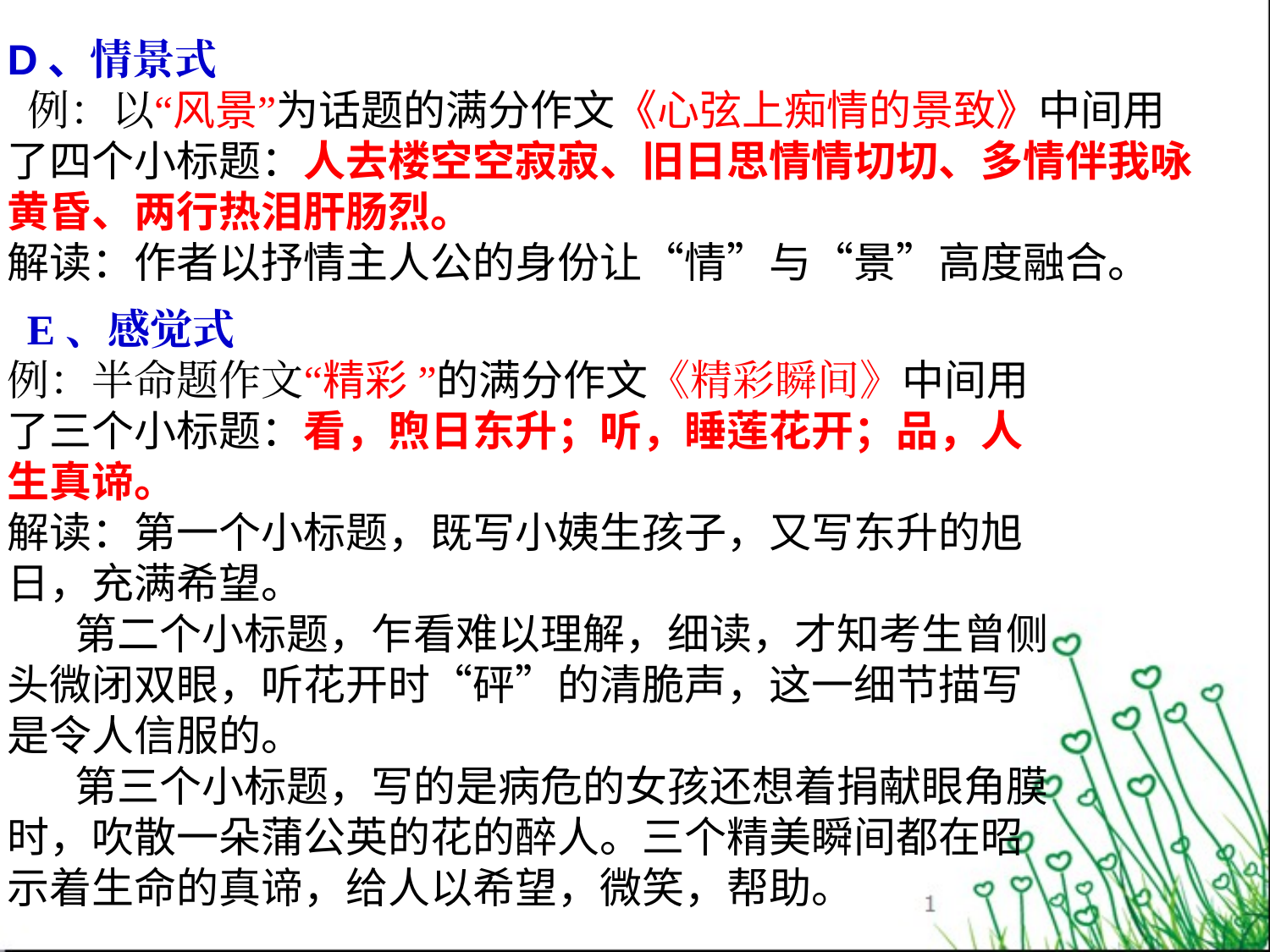

D、情景式
 例：以“风景”为话题的满分作文《心弦上痴情的景致》中间用了四个小标题：人去楼空空寂寂、旧日思情情切切、多情伴我咏黄昏、两行热泪肝肠烈。
解读：作者以抒情主人公的身份让“情”与“景”高度融合。
  E、感觉式
例：半命题作文“精彩 ”的满分作文《精彩瞬间》中间用了三个小标题：看，煦日东升；听，睡莲花开；品，人生真谛。
解读：第一个小标题，既写小姨生孩子，又写东升的旭日，充满希望。
      第二个小标题，乍看难以理解，细读，才知考生曾侧头微闭双眼，听花开时“砰”的清脆声，这一细节描写是令人信服的。
      第三个小标题，写的是病危的女孩还想着捐献眼角膜时，吹散一朵蒲公英的花的醉人。三个精美瞬间都在昭示着生命的真谛，给人以希望，微笑，帮助。